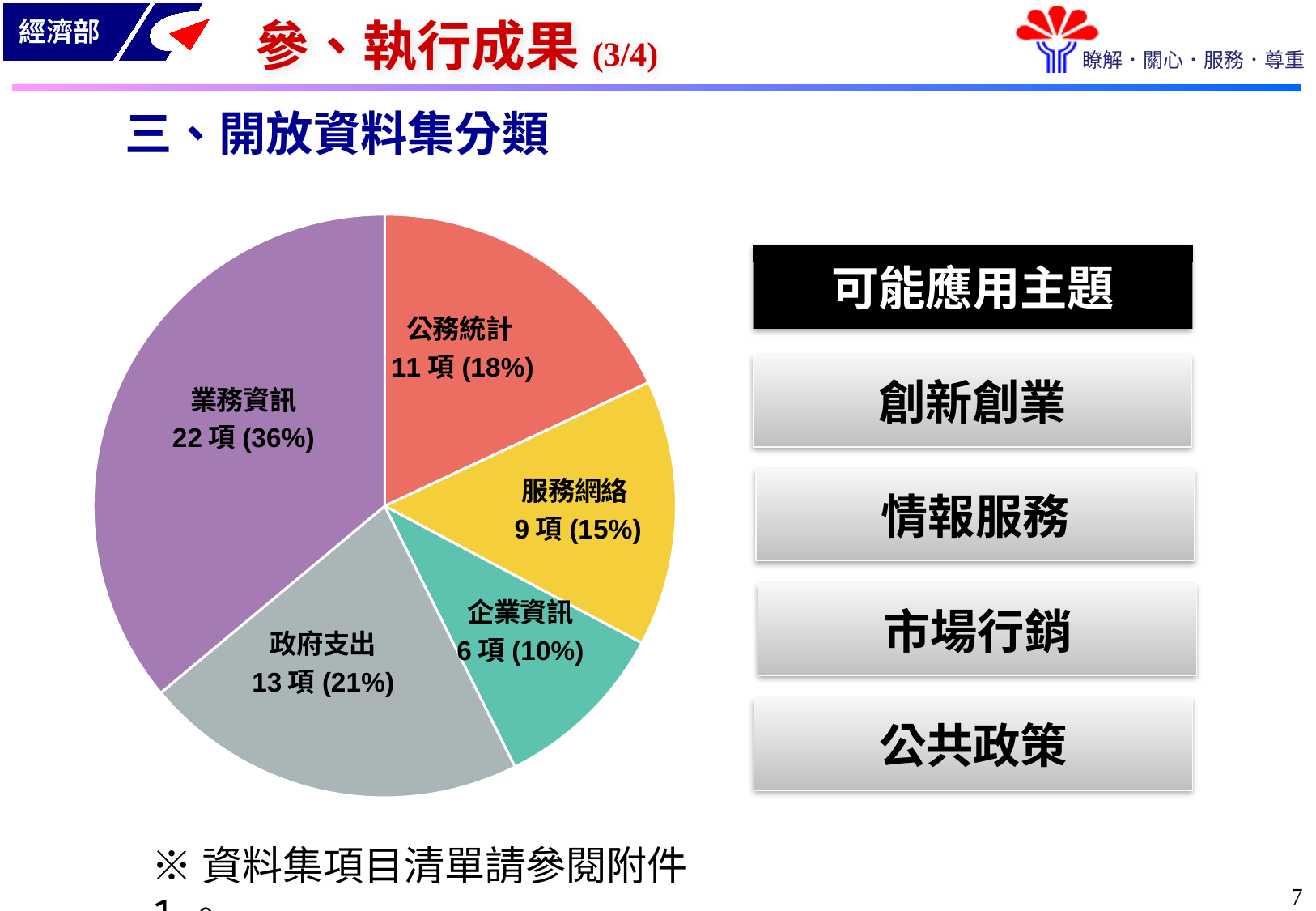

參、執行成果(3/4)
三、開放資料集分類

### Chart

| Category |  |  |
|---|---|---|
| 公務統計 | 11.0 | 0.18032786885245902 |
| 服務網絡 | 9.0 | 0.14754098360655737 |
| 企業資訊 | 6.0 | 0.09836065573770492 |
| 政府支出 | 13.0 | 0.21311475409836064 |
| 業務資訊 | 22.0 | 0.36065573770491804 |
可能應用主題
創新創業
公共政策
情報服務
市場行銷
※資料集項目清單請參閱附件1。
7